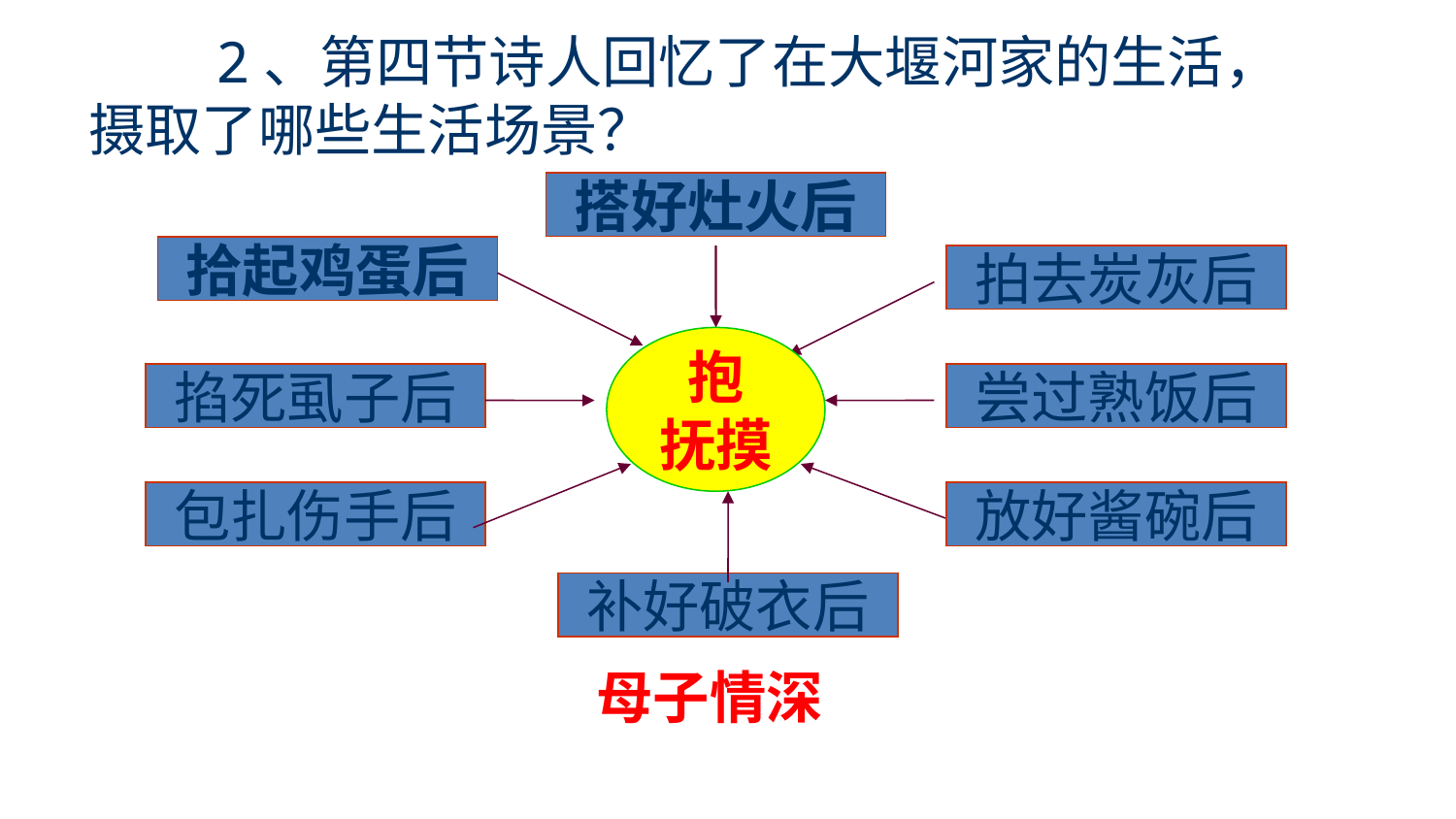

2、第四节诗人回忆了在大堰河家的生活，摄取了哪些生活场景？
搭好灶火后
拾起鸡蛋后

拍去炭灰后

抱
抚摸
掐死虱子后
尝过熟饭后

包扎伤手后
放好酱碗后

补好破衣后
母子情深